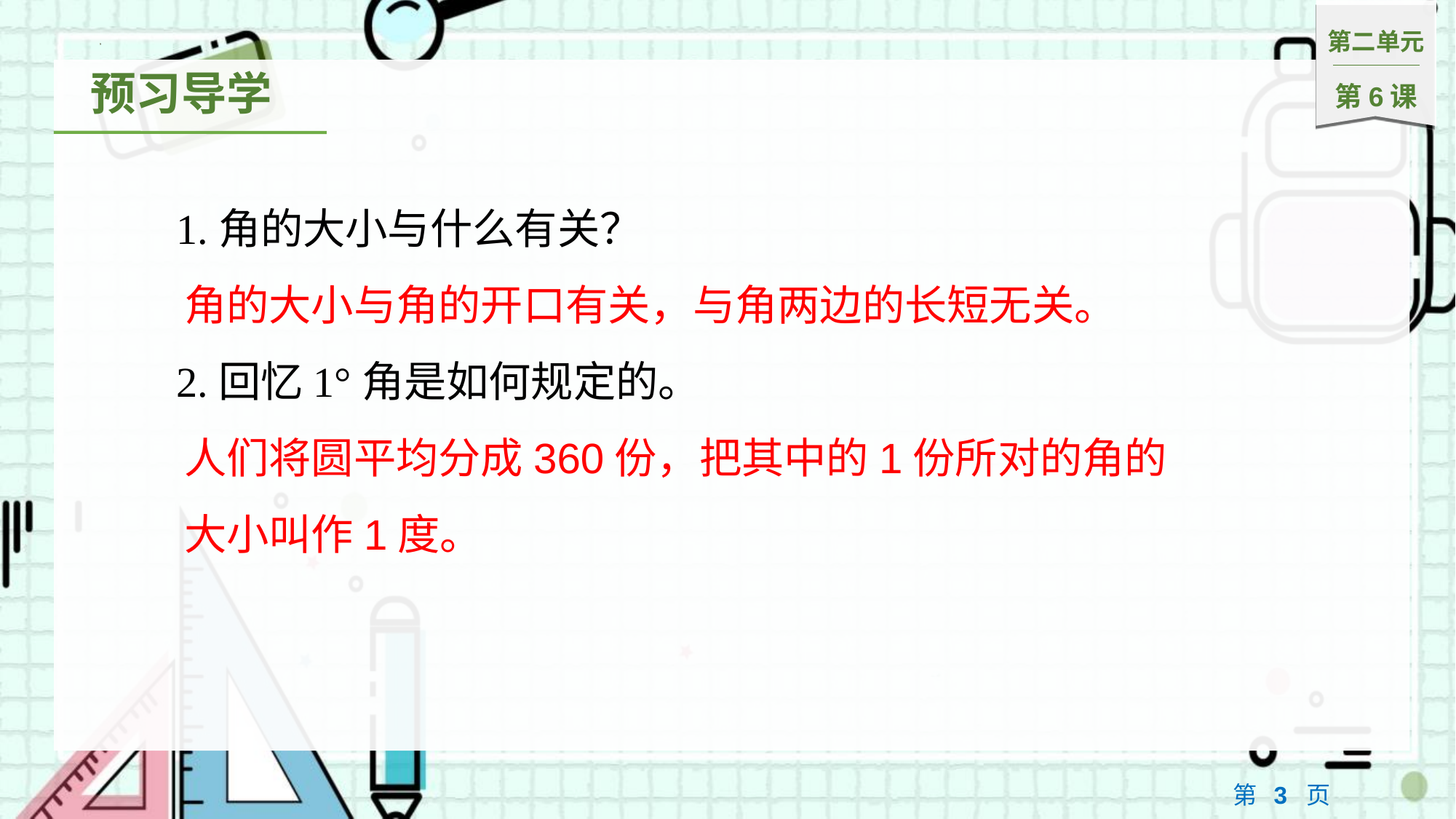

1.角的大小与什么有关？

2.回忆1°角是如何规定的。
角的大小与角的开口有关，与角两边的长短无关。

人们将圆平均分成360份，把其中的1份所对的角的大小叫作1度。